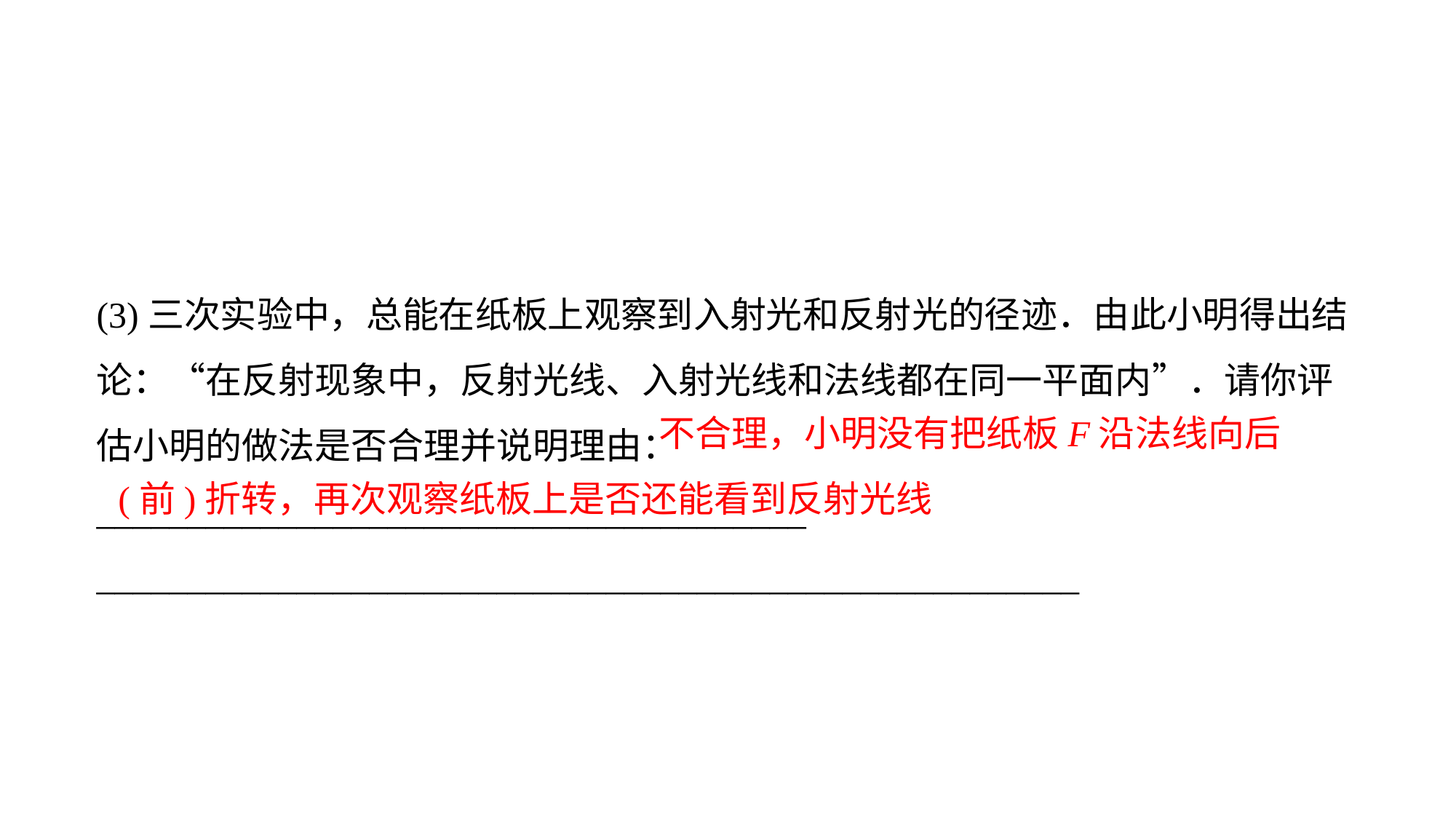

(3)三次实验中，总能在纸板上观察到入射光和反射光的径迹．由此小明得出结论：“在反射现象中，反射光线、入射光线和法线都在同一平面内”．请你评估小明的做法是否合理并说明理由：_______________________________________
______________________________________________________
                                                                 不合理，小明没有把纸板F沿法线向后(前)折转，再次观察纸板上是否还能看到反射光线